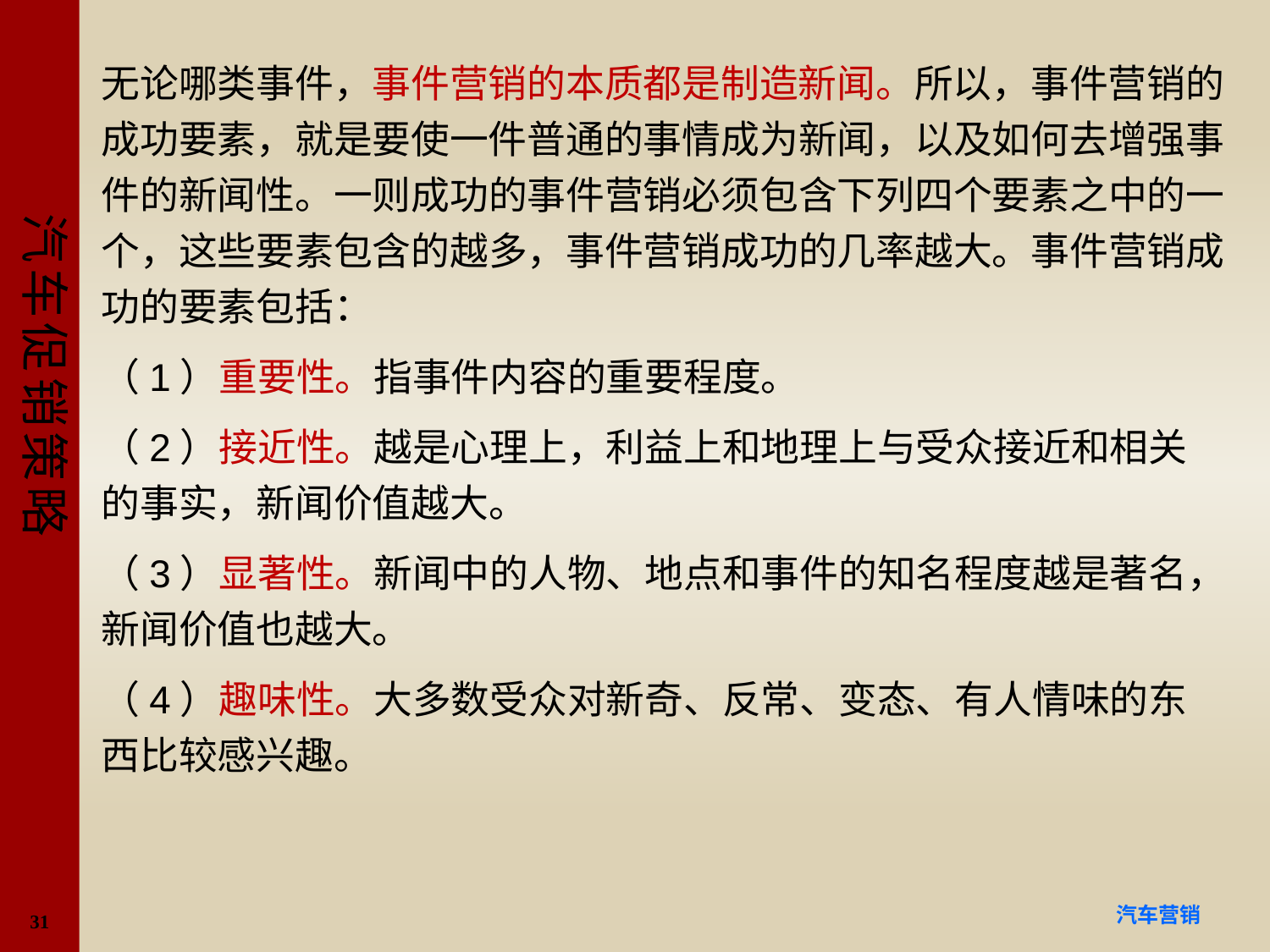

#
无论哪类事件，事件营销的本质都是制造新闻。所以，事件营销的成功要素，就是要使一件普通的事情成为新闻，以及如何去增强事件的新闻性。一则成功的事件营销必须包含下列四个要素之中的一个，这些要素包含的越多，事件营销成功的几率越大。事件营销成功的要素包括：
（1）重要性。指事件内容的重要程度。
（2）接近性。越是心理上，利益上和地理上与受众接近和相关的事实，新闻价值越大。
（3）显著性。新闻中的人物、地点和事件的知名程度越是著名，新闻价值也越大。
（4）趣味性。大多数受众对新奇、反常、变态、有人情味的东西比较感兴趣。

31